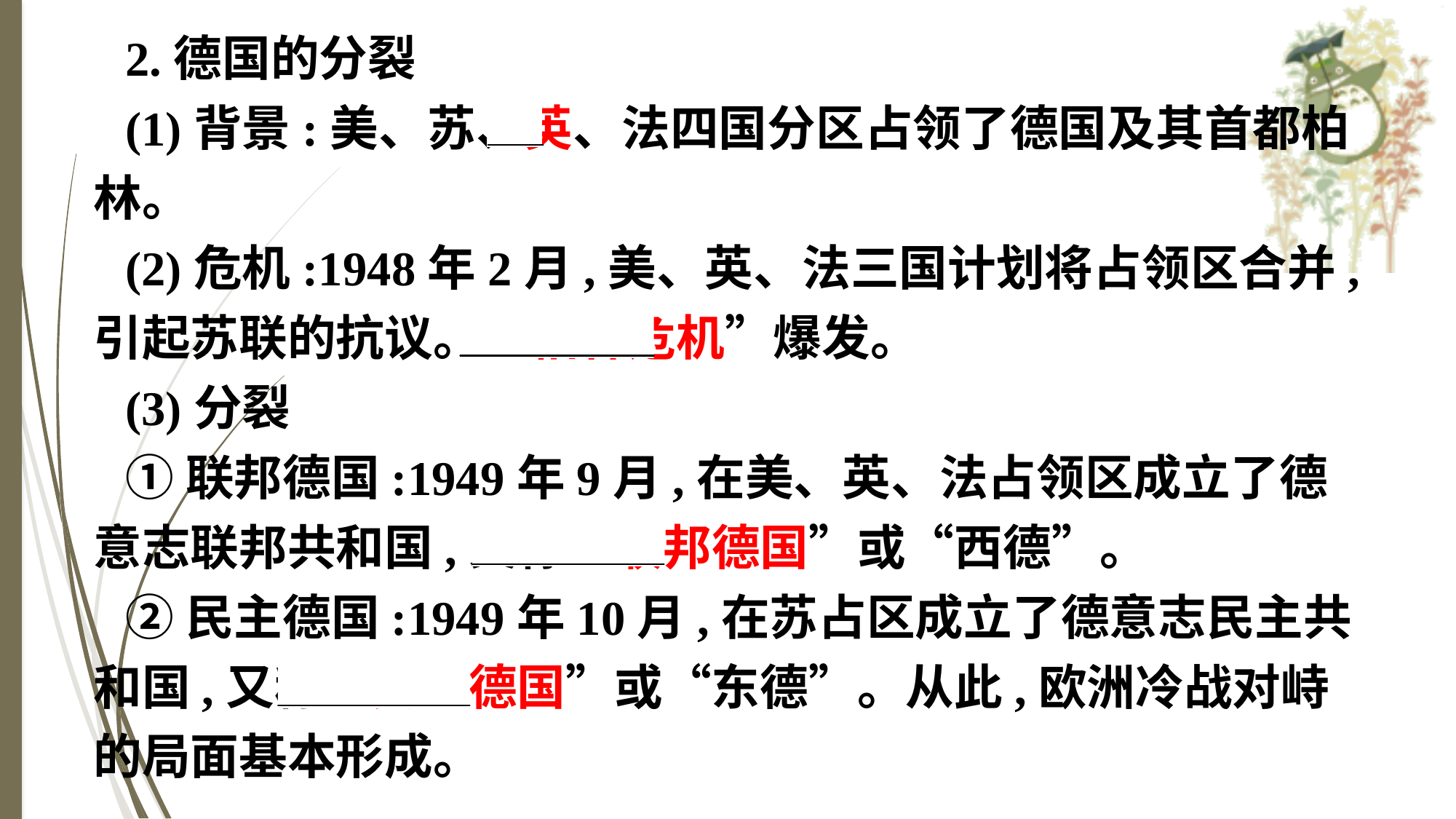

2.德国的分裂
(1)背景:美、苏、英、法四国分区占领了德国及其首都柏林。
(2)危机:1948年2月,美、英、法三国计划将占领区合并,引起苏联的抗议。“柏林危机”爆发。
(3)分裂
①联邦德国:1949年9月,在美、英、法占领区成立了德意志联邦共和国,又称“联邦德国”或“西德”。
②民主德国:1949年10月,在苏占区成立了德意志民主共和国,又称“民主德国”或“东德”。从此,欧洲冷战对峙的局面基本形成。